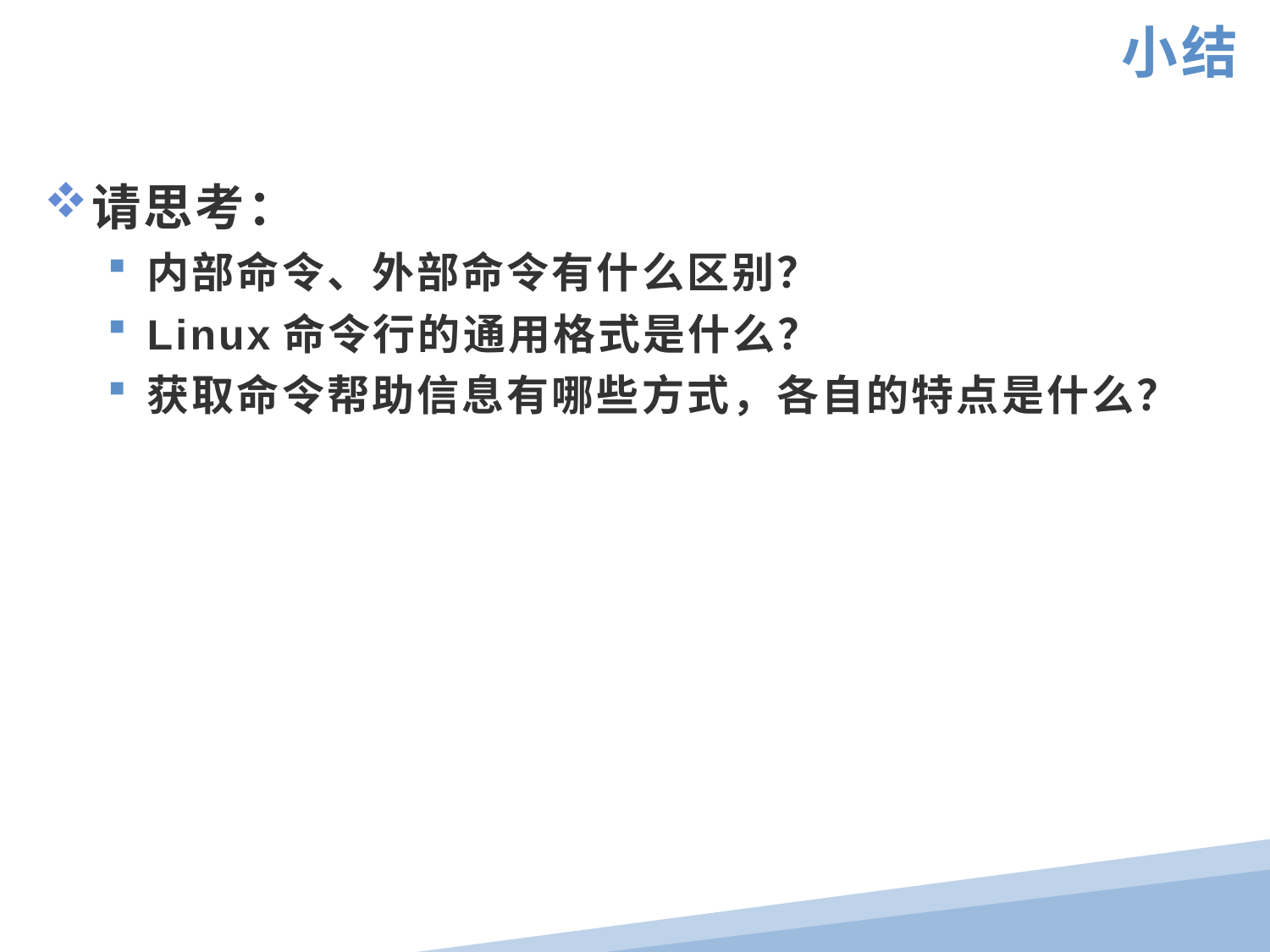

小结
请思考：
内部命令、外部命令有什么区别？
Linux命令行的通用格式是什么？
获取命令帮助信息有哪些方式，各自的特点是什么？